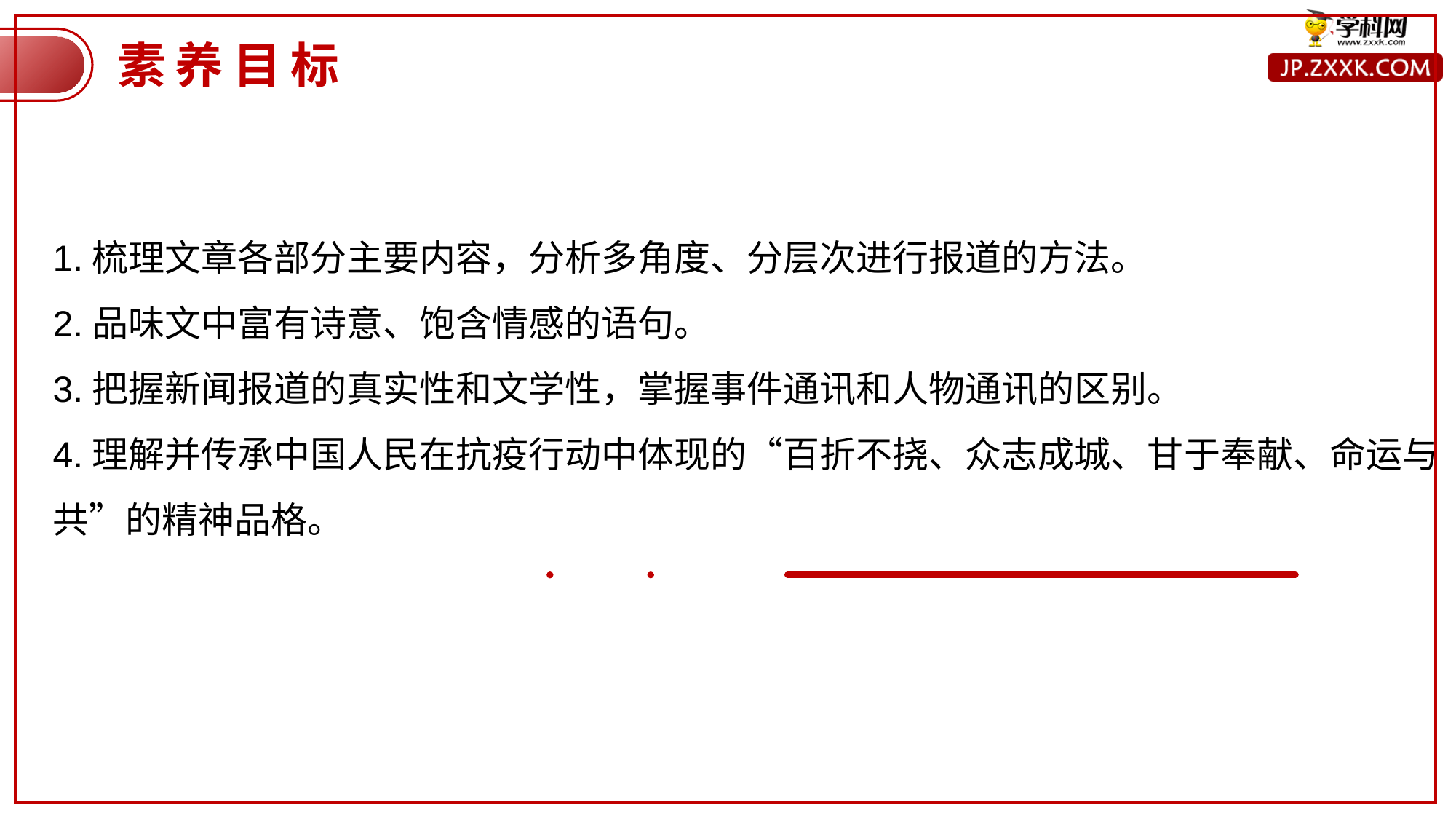

素养目标

1.梳理文章各部分主要内容，分析多角度、分层次进行报道的方法。
2.品味文中富有诗意、饱含情感的语句。
3.把握新闻报道的真实性和文学性，掌握事件通讯和人物通讯的区别。
4.理解并传承中国人民在抗疫行动中体现的“百折不挠、众志成城、甘于奉献、命运与共”的精神品格。